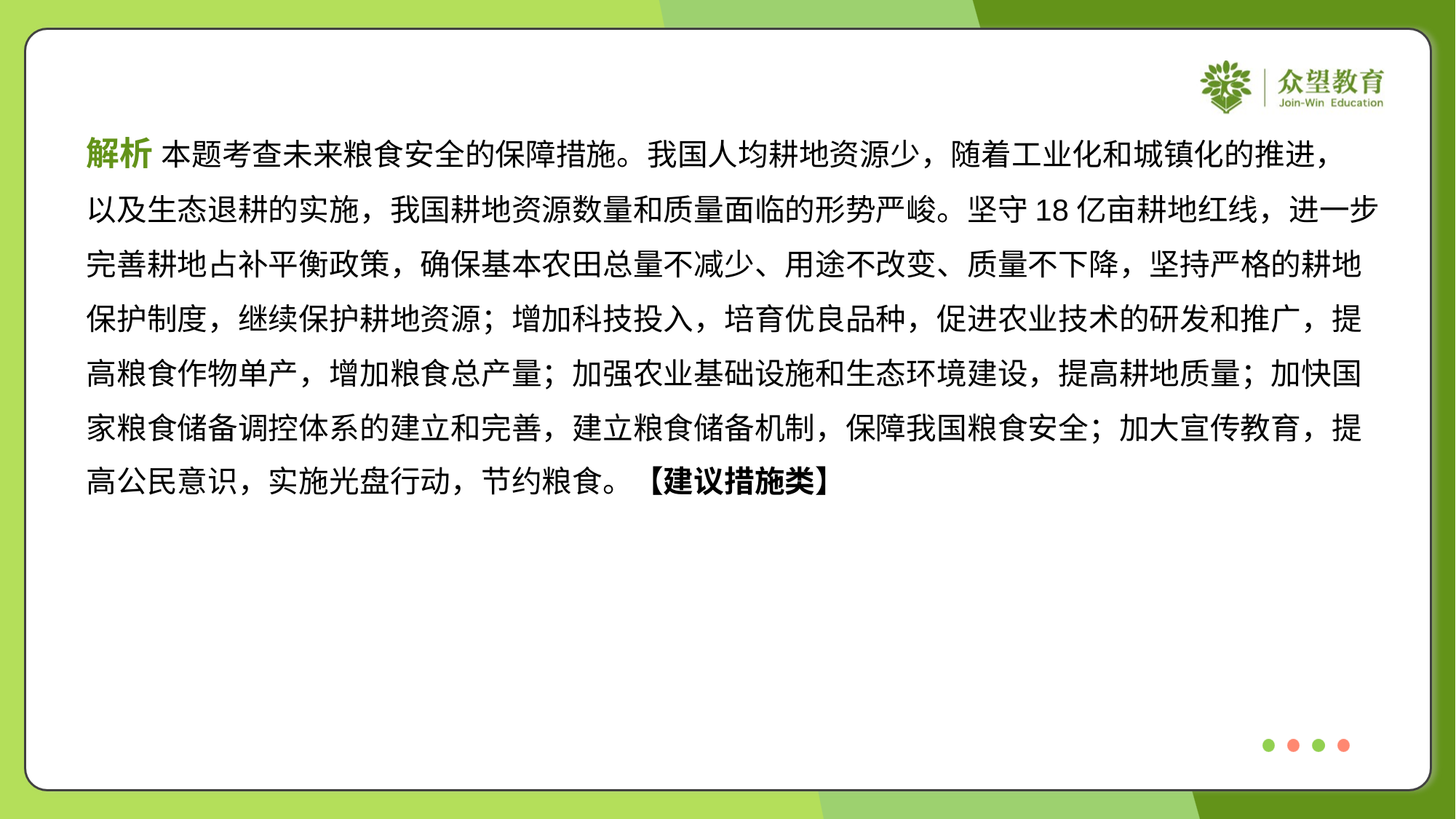

解析 本题考查未来粮食安全的保障措施。我国人均耕地资源少，随着工业化和城镇化的推进，
以及生态退耕的实施，我国耕地资源数量和质量面临的形势严峻。坚守18亿亩耕地红线，进一步
完善耕地占补平衡政策，确保基本农田总量不减少、用途不改变、质量不下降，坚持严格的耕地
保护制度，继续保护耕地资源；增加科技投入，培育优良品种，促进农业技术的研发和推广，提
高粮食作物单产，增加粮食总产量；加强农业基础设施和生态环境建设，提高耕地质量；加快国
家粮食储备调控体系的建立和完善，建立粮食储备机制，保障我国粮食安全；加大宣传教育，提
高公民意识，实施光盘行动，节约粮食。【建议措施类】